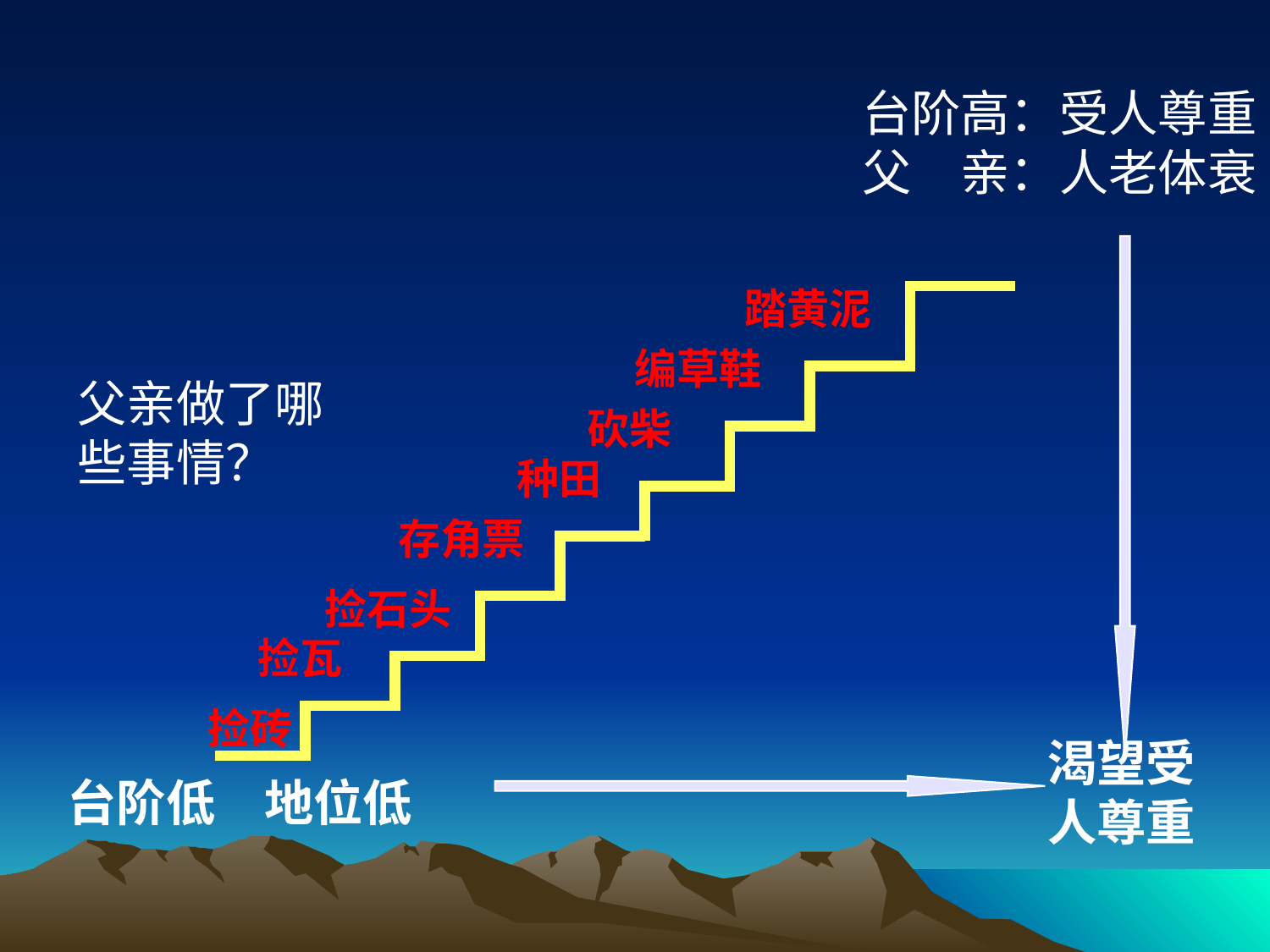

台阶高：受人尊重
父　亲：人老体衰

踏黄泥

编草鞋

父亲做了哪     些事情？
砍柴
种田

存角票
捡石头

捡瓦
捡砖
渴望受
人尊重
台阶低　地位低